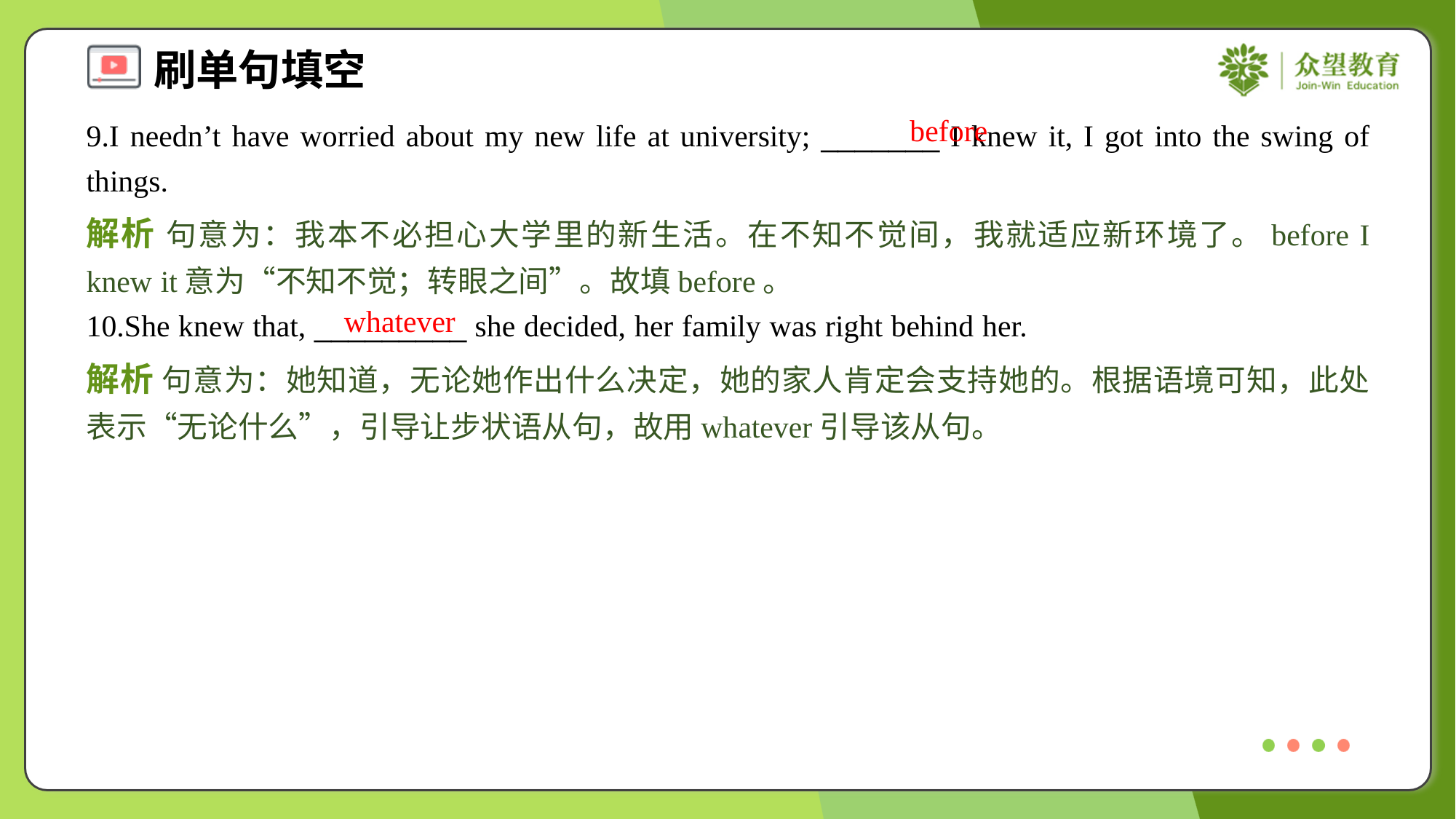

before
9.I needn’t have worried about my new life at university; _______ I knew it, I got into the swing of things.
解析 句意为：我本不必担心大学里的新生活。在不知不觉间，我就适应新环境了。before I knew it意为“不知不觉；转眼之间”。故填before。
whatever
10.She knew that, _________ she decided, her family was right behind her.
解析 句意为：她知道，无论她作出什么决定，她的家人肯定会支持她的。根据语境可知，此处表示“无论什么”，引导让步状语从句，故用whatever引导该从句。